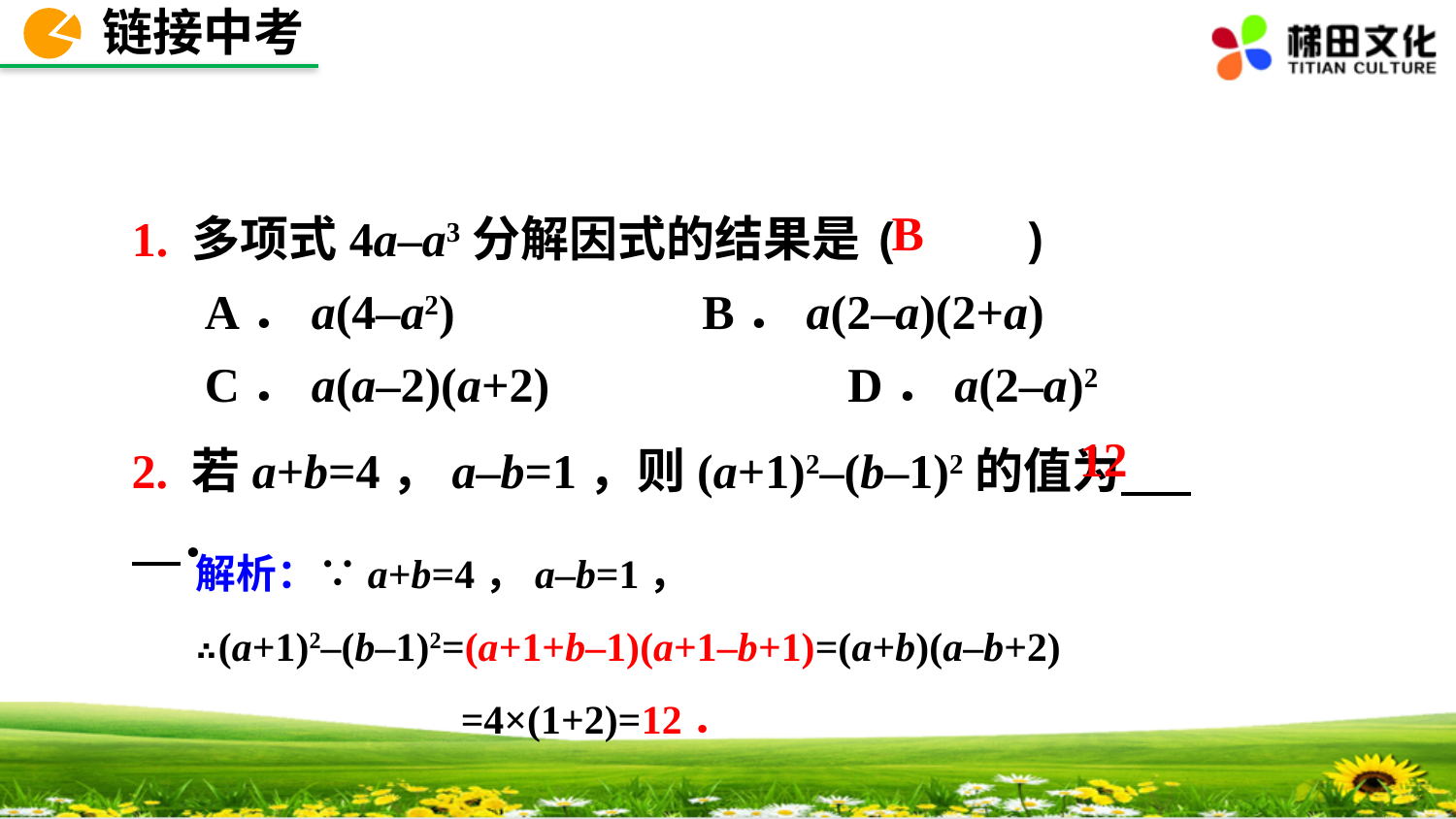

链接中考

1. 多项式4a–a3分解因式的结果是(　　)
A．a(4–a2)	                 B．a(2–a)(2+a)
C．a(a–2)(a+2)	                 D．a(2–a)2
B
2. 若a+b=4，a–b=1，则(a+1)2–(b–1)2的值为　   　．
12
解析：∵a+b=4，a–b=1，
∴(a+1)2–(b–1)2=(a+1+b–1)(a+1–b+1)=(a+b)(a–b+2)
                          =4×(1+2)=12．